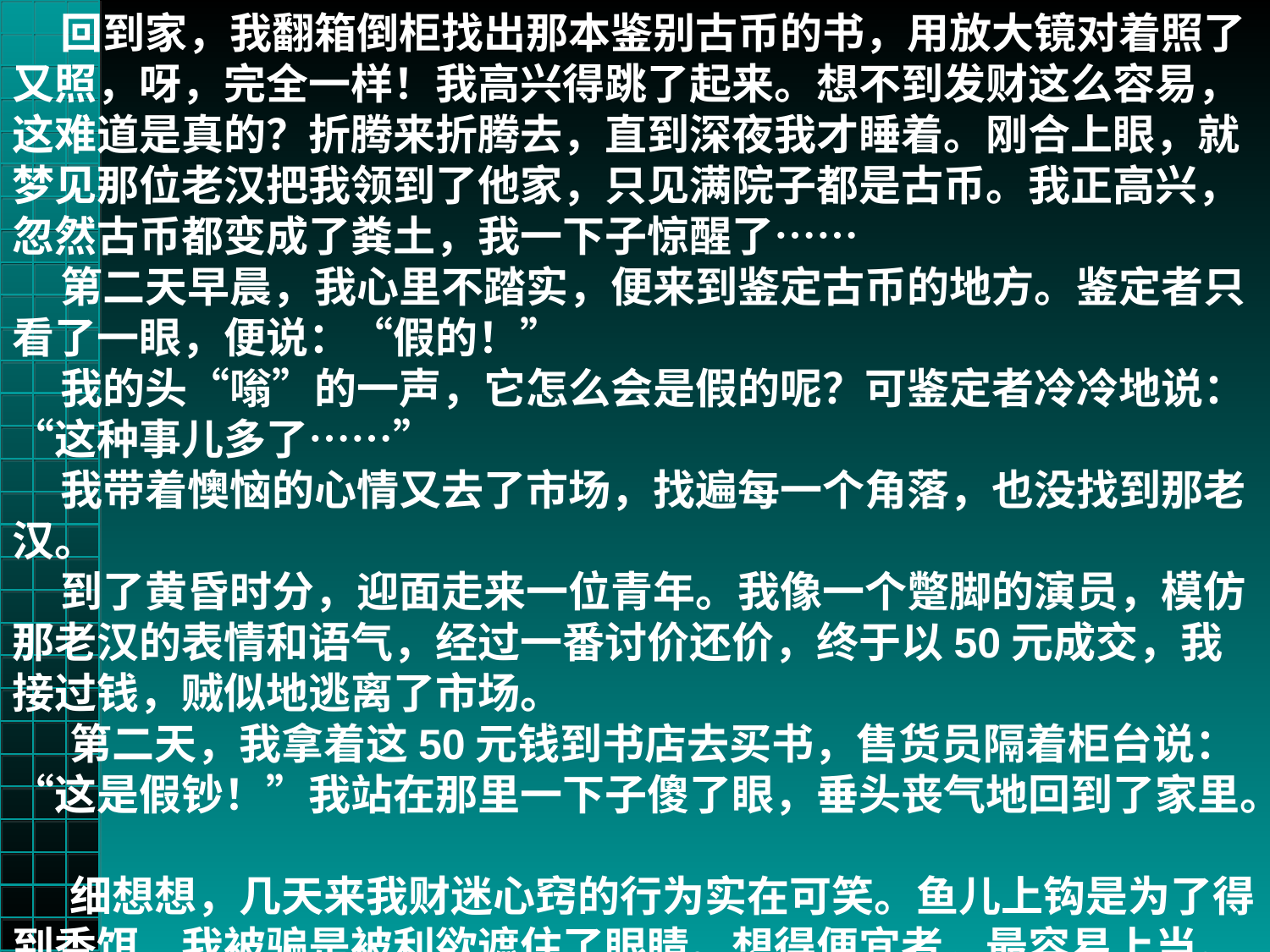

回到家，我翻箱倒柜找出那本鉴别古币的书，用放大镜对着照了又照，呀，完全一样！我高兴得跳了起来。想不到发财这么容易，这难道是真的？折腾来折腾去，直到深夜我才睡着。刚合上眼，就梦见那位老汉把我领到了他家，只见满院子都是古币。我正高兴，忽然古币都变成了粪土，我一下子惊醒了……
     第二天早晨，我心里不踏实，便来到鉴定古币的地方。鉴定者只看了一眼，便说：“假的！”
     我的头“嗡”的一声，它怎么会是假的呢？可鉴定者冷冷地说：“这种事儿多了……”
     我带着懊恼的心情又去了市场，找遍每一个角落，也没找到那老汉。
     到了黄昏时分，迎面走来一位青年。我像一个蹩脚的演员，模仿那老汉的表情和语气，经过一番讨价还价，终于以50元成交，我接过钱，贼似地逃离了市场。
      第二天，我拿着这50元钱到书店去买书，售货员隔着柜台说：“这是假钞！”我站在那里一下子傻了眼，垂头丧气地回到了家里。
      细想想，几天来我财迷心窍的行为实在可笑。鱼儿上钩是为了得到香饵，我被骗是被利欲遮住了眼睛。想得便宜者，最容易上当。